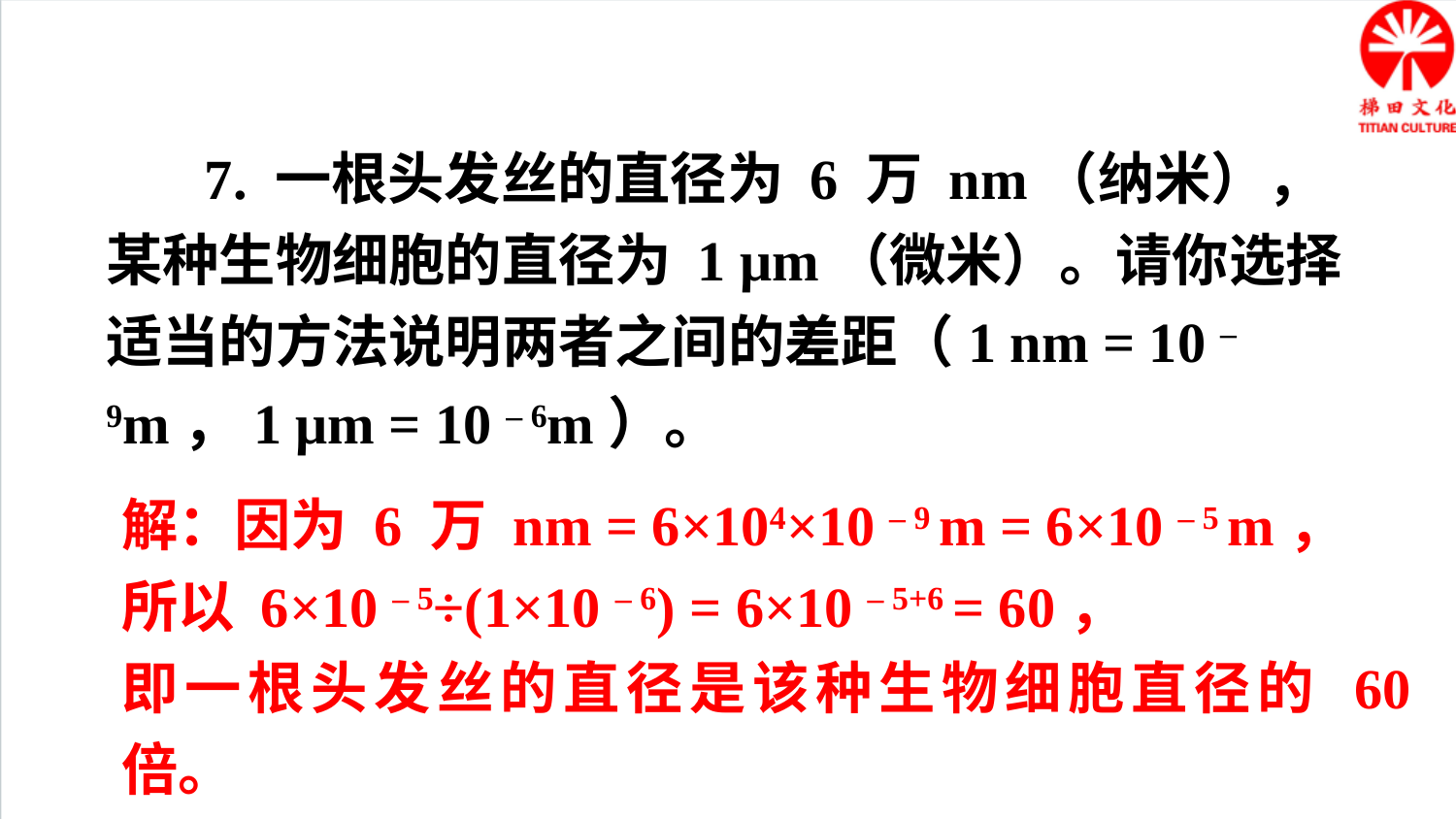

7. 一根头发丝的直径为 6 万 nm（纳米），某种生物细胞的直径为 1 μm（微米）。请你选择适当的方法说明两者之间的差距（1 nm = 10 – 9m，1 μm = 10 – 6m）。
解：因为 6 万 nm = 6×104×10 – 9 m = 6×10 – 5 m，
所以 6×10 – 5÷(1×10 – 6) = 6×10 – 5+6 = 60，
即一根头发丝的直径是该种生物细胞直径的 60 倍。